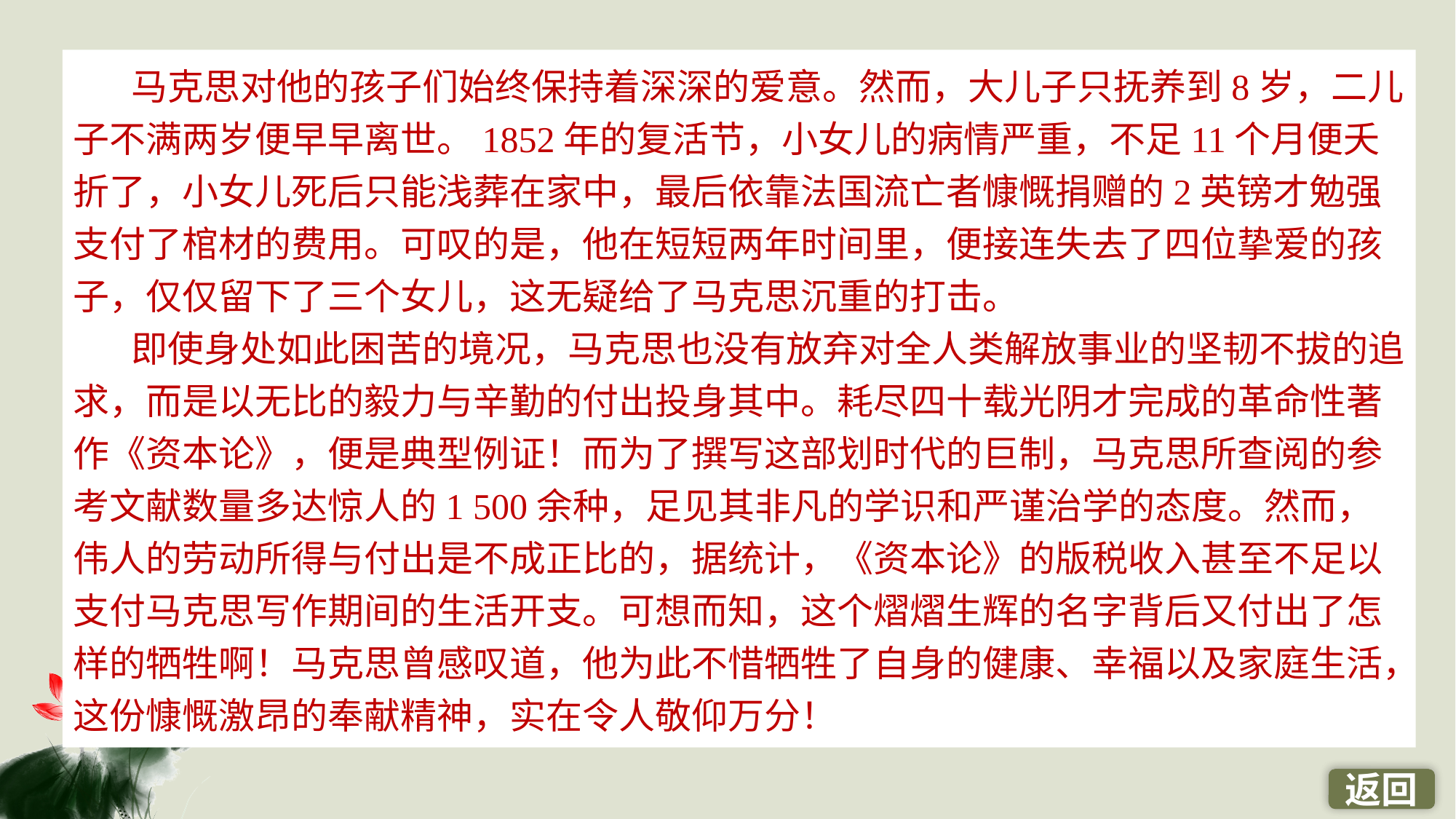

马克思对他的孩子们始终保持着深深的爱意。然而，大儿子只抚养到8岁，二儿子不满两岁便早早离世。1852年的复活节，小女儿的病情严重，不足11个月便夭折了，小女儿死后只能浅葬在家中，最后依靠法国流亡者慷慨捐赠的2英镑才勉强支付了棺材的费用。可叹的是，他在短短两年时间里，便接连失去了四位挚爱的孩子，仅仅留下了三个女儿，这无疑给了马克思沉重的打击。
      即使身处如此困苦的境况，马克思也没有放弃对全人类解放事业的坚韧不拔的追求，而是以无比的毅力与辛勤的付出投身其中。耗尽四十载光阴才完成的革命性著作《资本论》，便是典型例证！而为了撰写这部划时代的巨制，马克思所查阅的参考文献数量多达惊人的1 500余种，足见其非凡的学识和严谨治学的态度。然而，伟人的劳动所得与付出是不成正比的，据统计，《资本论》的版税收入甚至不足以支付马克思写作期间的生活开支。可想而知，这个熠熠生辉的名字背后又付出了怎样的牺牲啊！马克思曾感叹道，他为此不惜牺牲了自身的健康、幸福以及家庭生活，这份慷慨激昂的奉献精神，实在令人敬仰万分！
返回